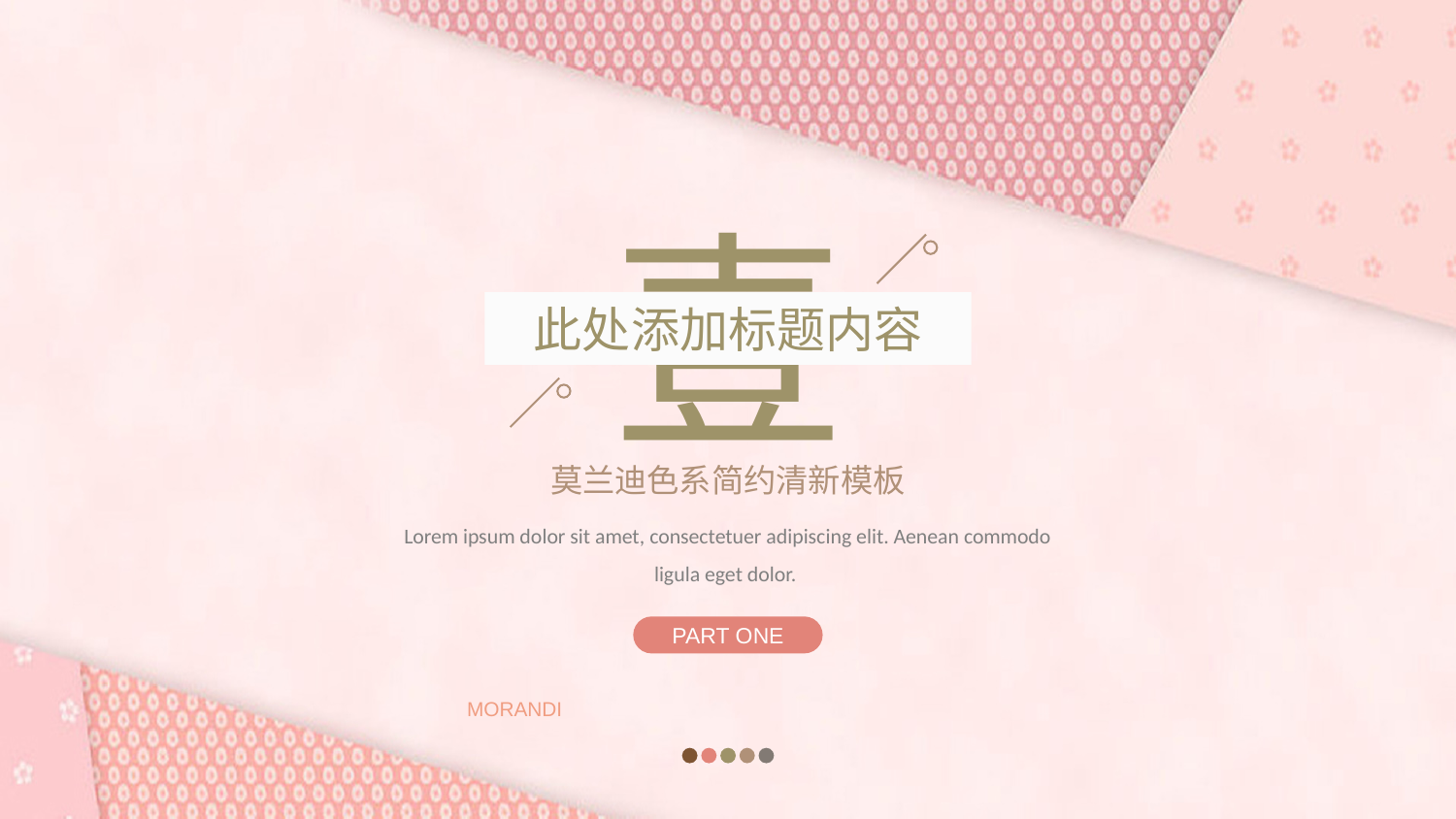

壹

此处添加标题内容

莫兰迪色系简约清新模板
Lorem ipsum dolor sit amet, consectetuer adipiscing elit. Aenean commodo ligula eget dolor.
PART ONE
MORANDI